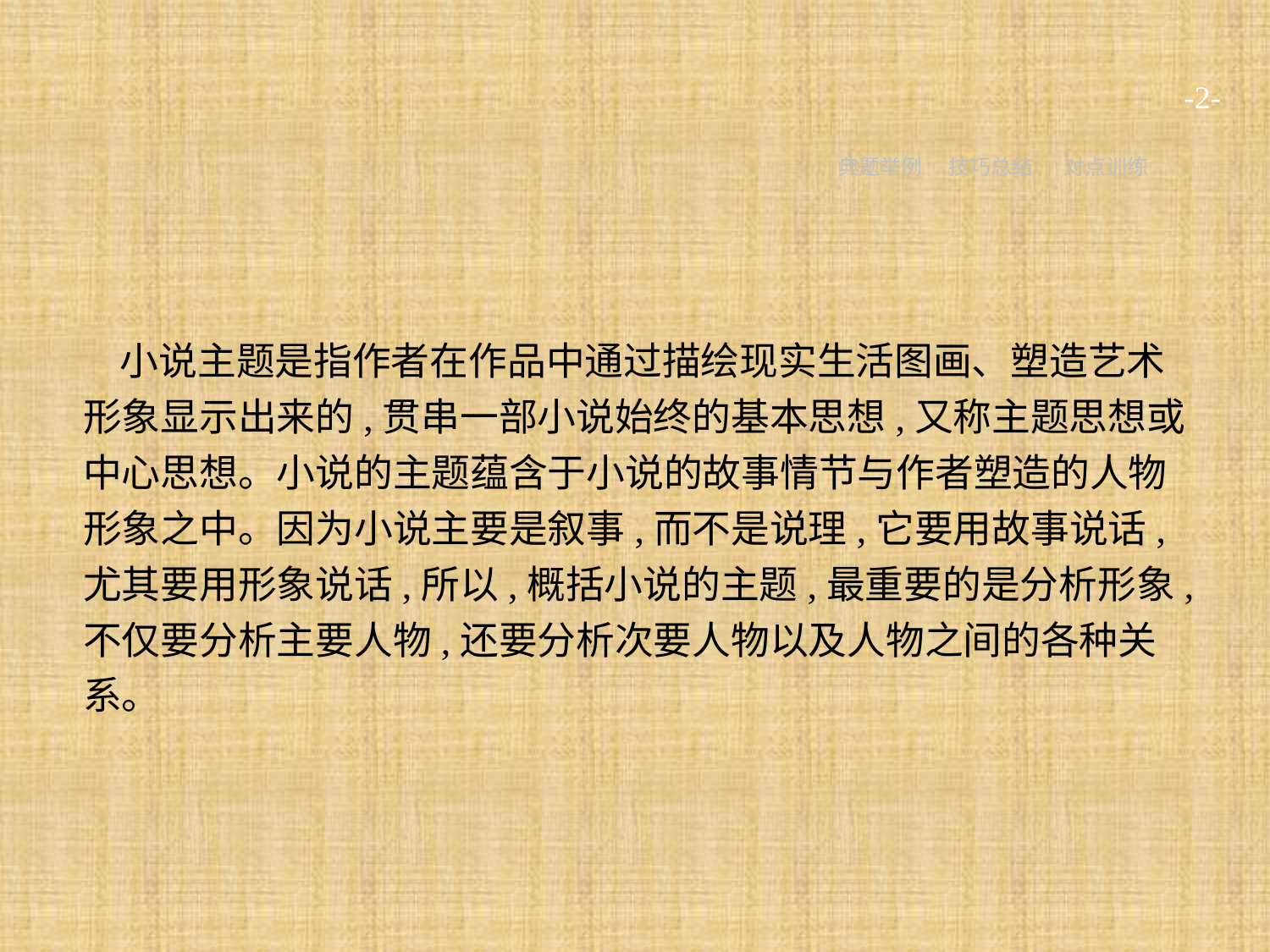

-2-
典题举例
技巧总结
对点训练
小说主题是指作者在作品中通过描绘现实生活图画、塑造艺术形象显示出来的,贯串一部小说始终的基本思想,又称主题思想或中心思想。小说的主题蕴含于小说的故事情节与作者塑造的人物形象之中。因为小说主要是叙事,而不是说理,它要用故事说话,尤其要用形象说话,所以,概括小说的主题,最重要的是分析形象,不仅要分析主要人物,还要分析次要人物以及人物之间的各种关系。